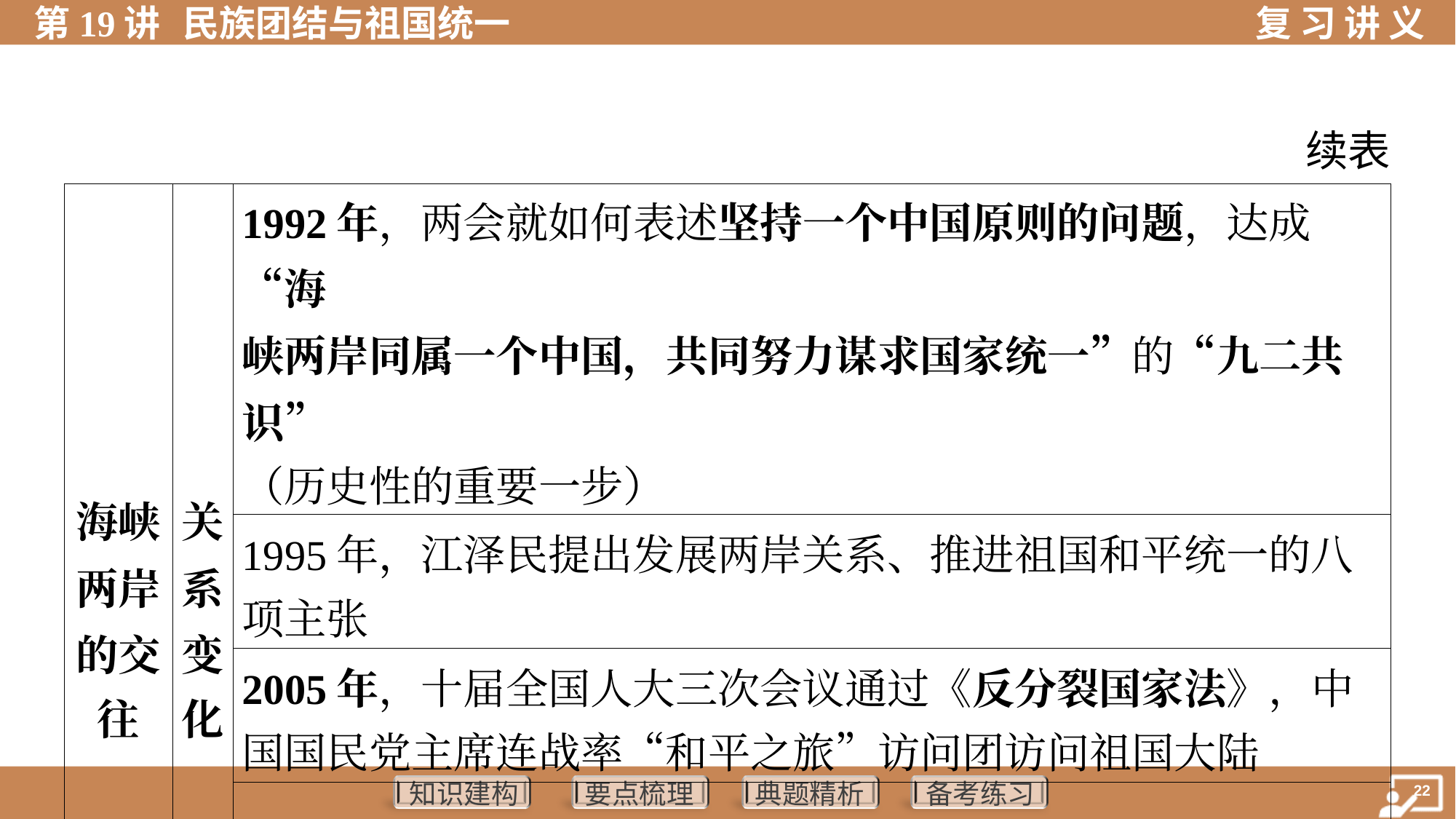

续表
| 海峡 两岸 的交 往 | 关 系 变 化 | 1992年，两会就如何表述坚持一个中国原则的问题，达成“海 峡两岸同属一个中国，共同努力谋求国家统一”的“九二共识” （历史性的重要一步） |  |  |
| --- | --- | --- | --- | --- |
|  |  | 1995年，江泽民提出发展两岸关系、推进祖国和平统一的八 项主张 |  |  |
|  |  | 2005年，十届全国人大三次会议通过《反分裂国家法》，中 国国民党主席连战率“和平之旅”访问团访问祖国大陆 |  |  |
|  |  | 2008年，两岸同时举行“三通”启动仪式（重大进展） |  |  |